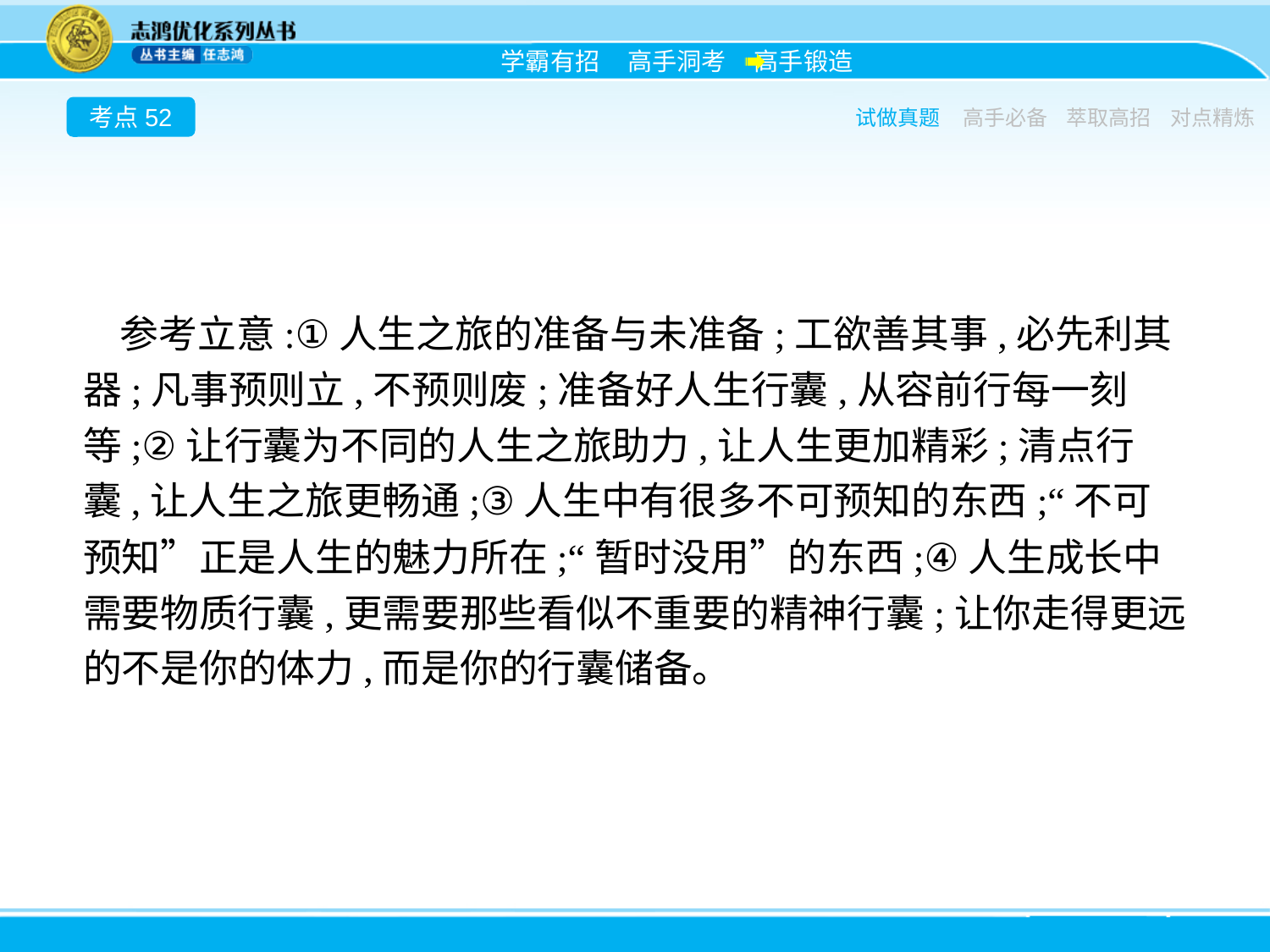

考点52
试做真题
高手必备
萃取高招
对点精炼
参考立意:①人生之旅的准备与未准备;工欲善其事,必先利其器;凡事预则立,不预则废;准备好人生行囊,从容前行每一刻等;②让行囊为不同的人生之旅助力,让人生更加精彩;清点行囊,让人生之旅更畅通;③人生中有很多不可预知的东西;“不可预知”正是人生的魅力所在;“暂时没用”的东西;④人生成长中需要物质行囊,更需要那些看似不重要的精神行囊;让你走得更远的不是你的体力,而是你的行囊储备。